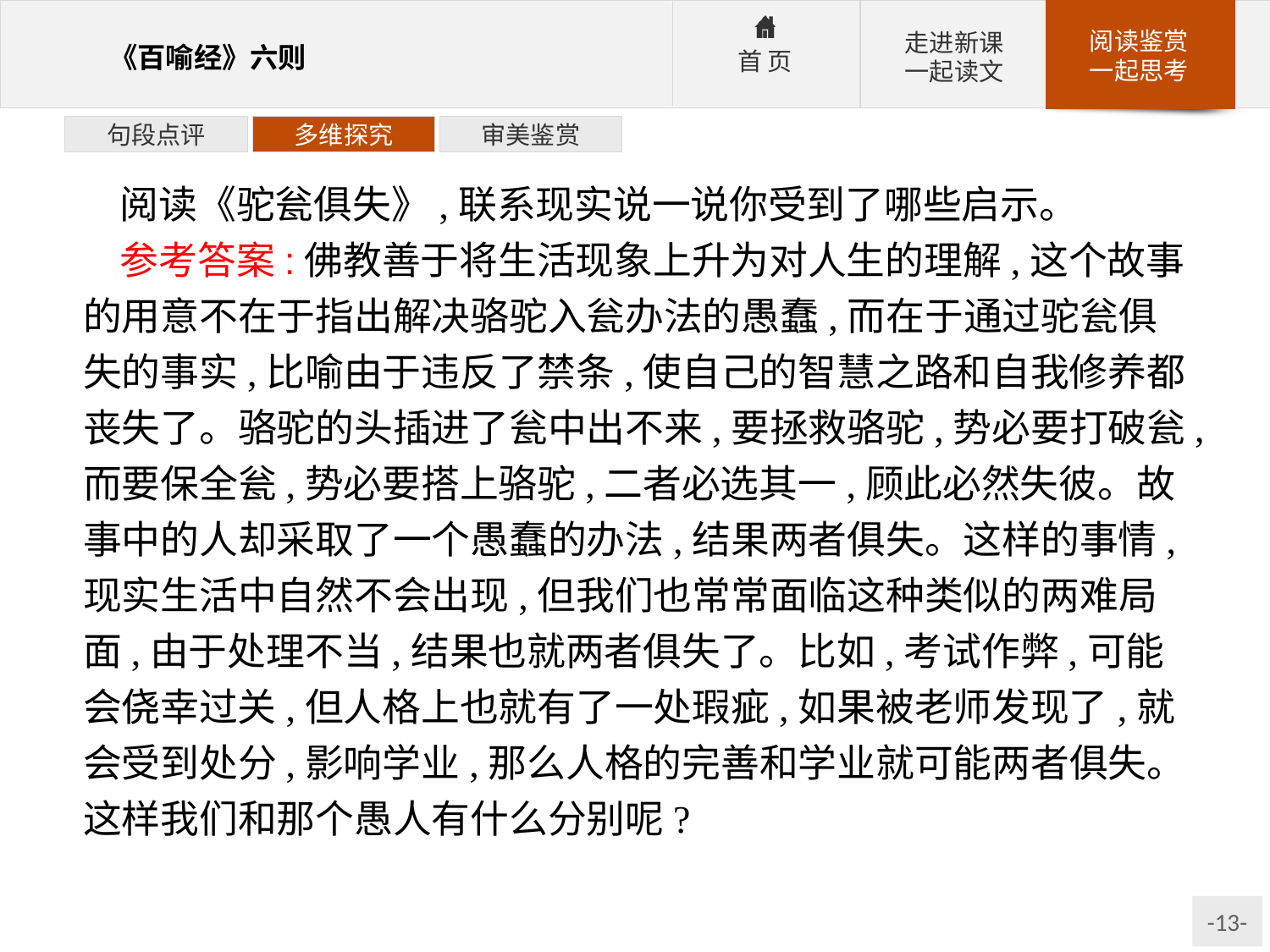

句段点评
多维探究
审美鉴赏
阅读《驼瓮俱失》,联系现实说一说你受到了哪些启示。
参考答案:佛教善于将生活现象上升为对人生的理解,这个故事的用意不在于指出解决骆驼入瓮办法的愚蠢,而在于通过驼瓮俱失的事实,比喻由于违反了禁条,使自己的智慧之路和自我修养都丧失了。骆驼的头插进了瓮中出不来,要拯救骆驼,势必要打破瓮,而要保全瓮,势必要搭上骆驼,二者必选其一,顾此必然失彼。故事中的人却采取了一个愚蠢的办法,结果两者俱失。这样的事情,现实生活中自然不会出现,但我们也常常面临这种类似的两难局面,由于处理不当,结果也就两者俱失了。比如,考试作弊,可能会侥幸过关,但人格上也就有了一处瑕疵,如果被老师发现了,就会受到处分,影响学业,那么人格的完善和学业就可能两者俱失。这样我们和那个愚人有什么分别呢?